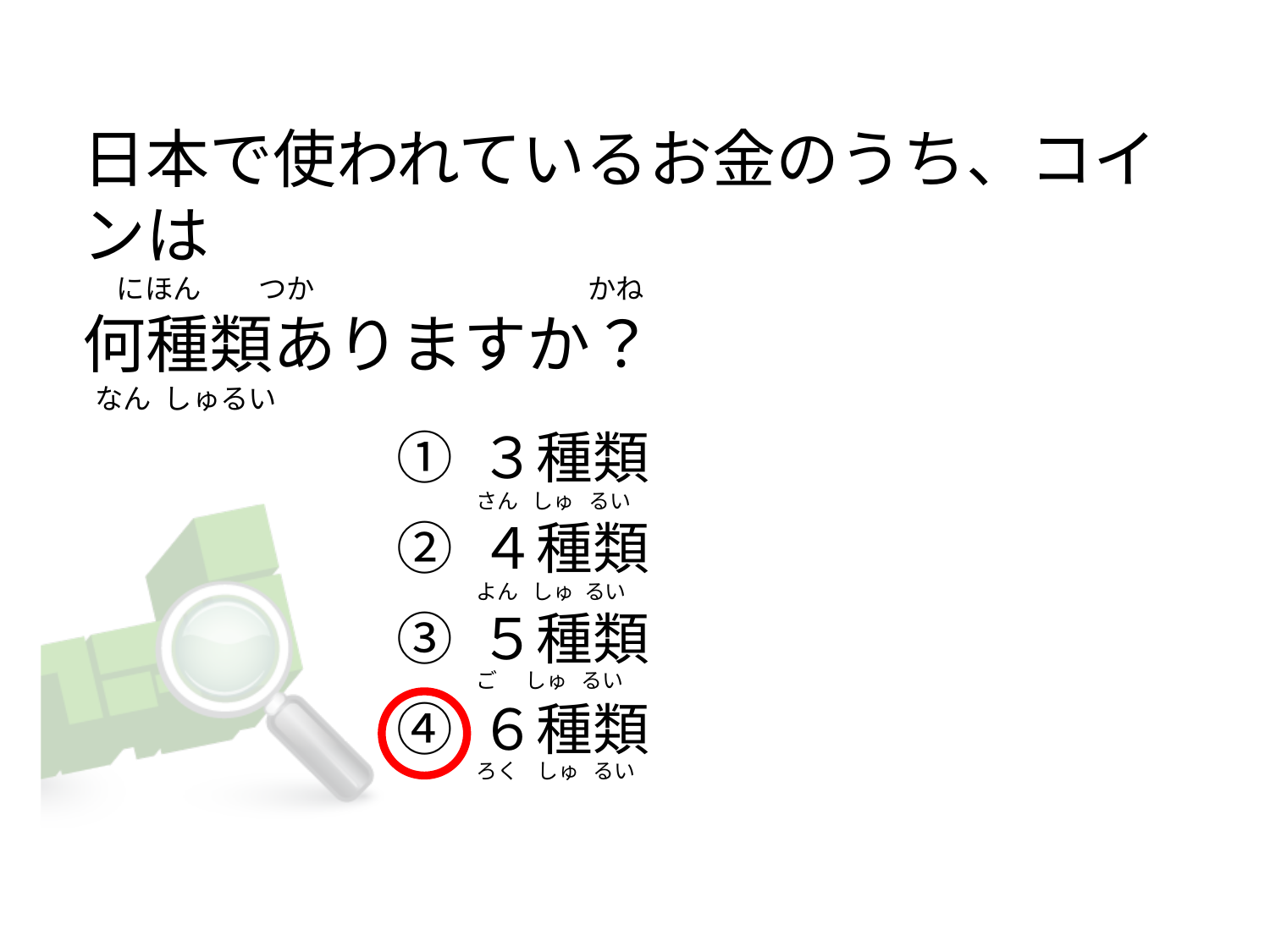

# 日本で使われているお金のうち、コインは  　にほん         つか                                           かね 何種類ありますか？   なん  しゅるい
① ３種類
② ４種類
③ ５種類
④ ６種類
さん   しゅ   るい
よん   しゅ  るい
ご      しゅ   るい

ろく    しゅ   るい